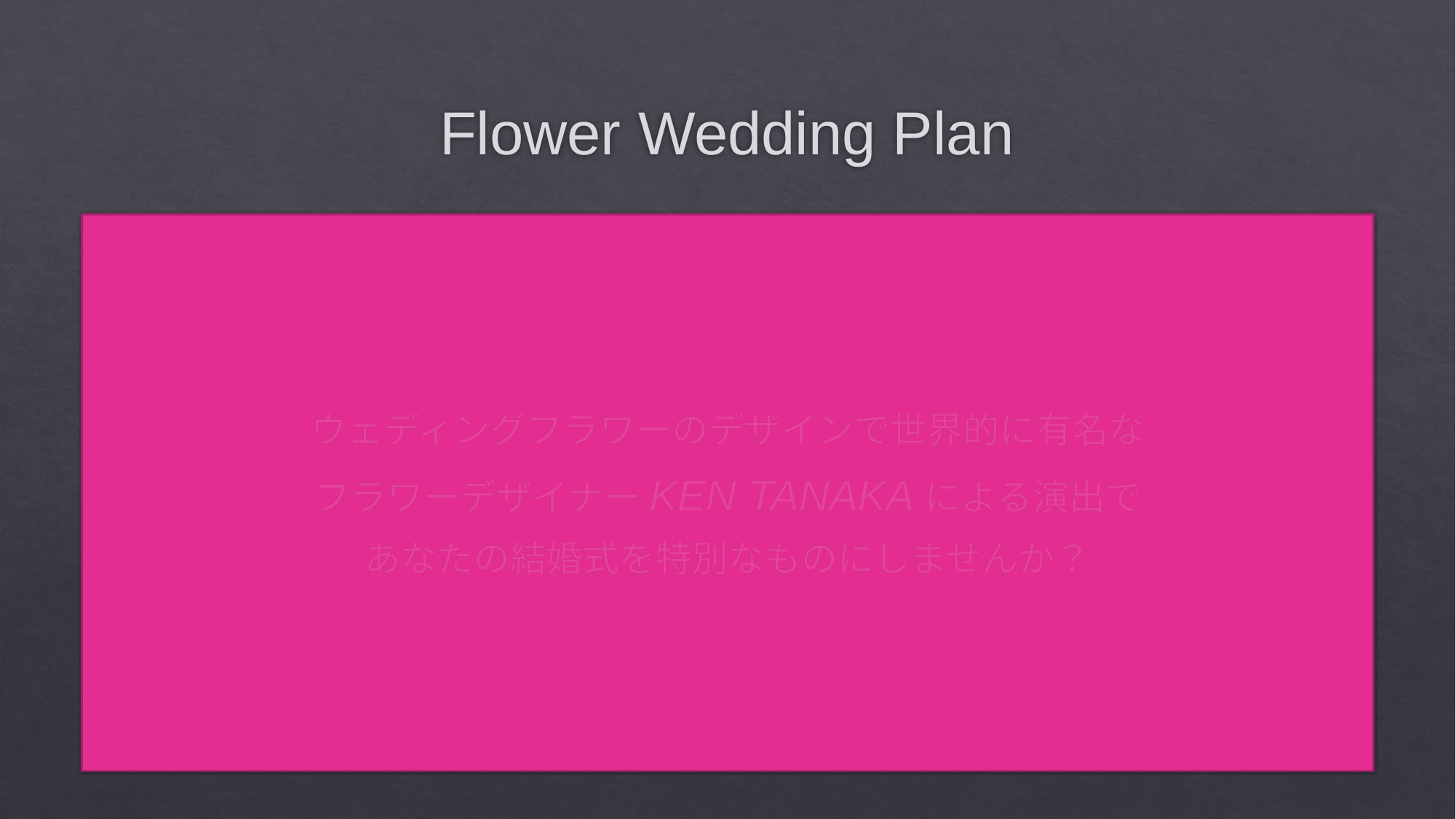

# Flower Wedding Plan
ウェディングフラワーのデザインで世界的に有名な
フラワーデザイナーKEN TANAKAによる演出で
あなたの結婚式を特別なものにしませんか？